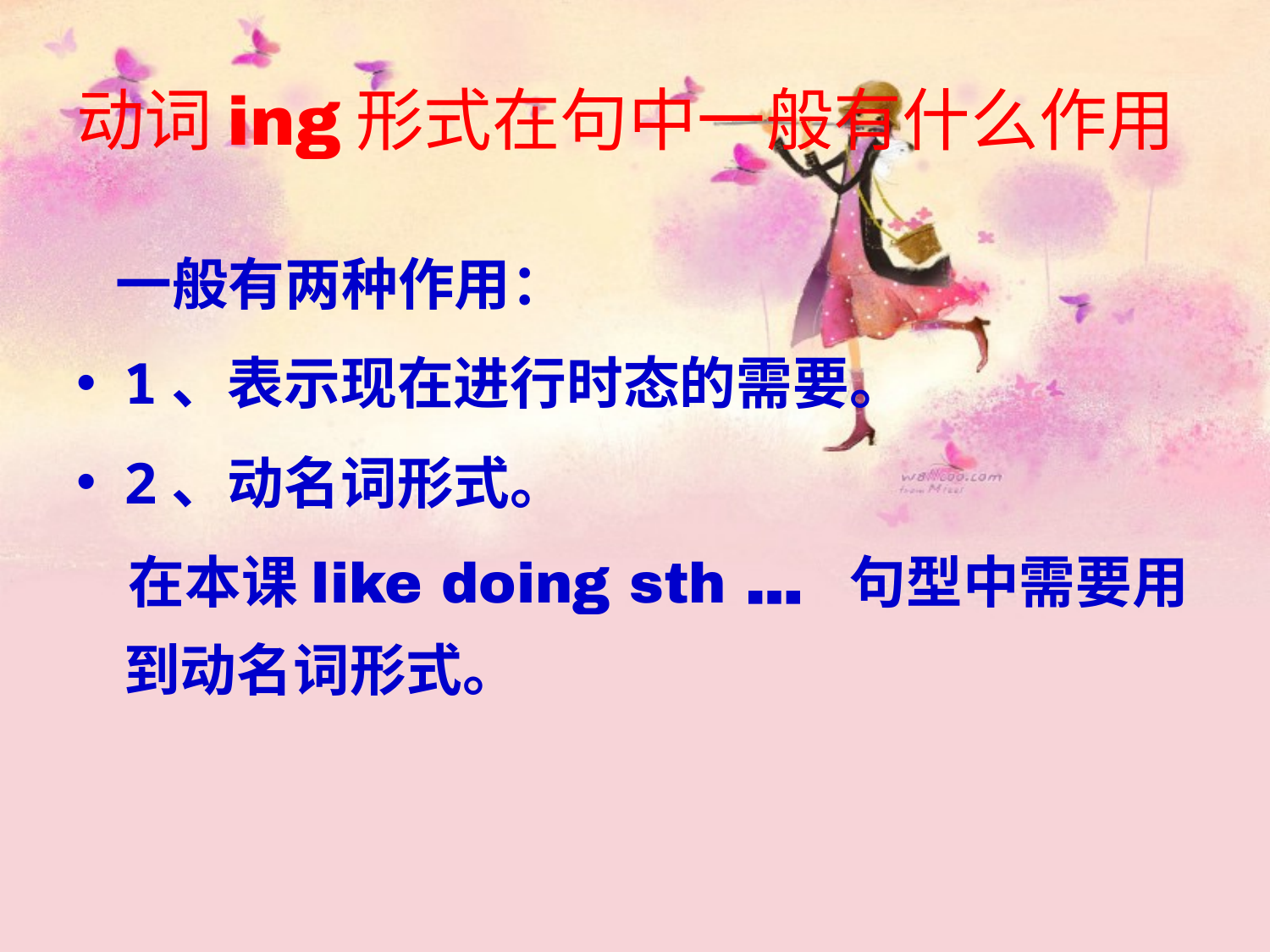

# 动词ing形式在句中一般有什么作用
  一般有两种作用：
1、表示现在进行时态的需要。
2、动名词形式。
   在本课like doing sth … 句型中需要用到动名词形式。